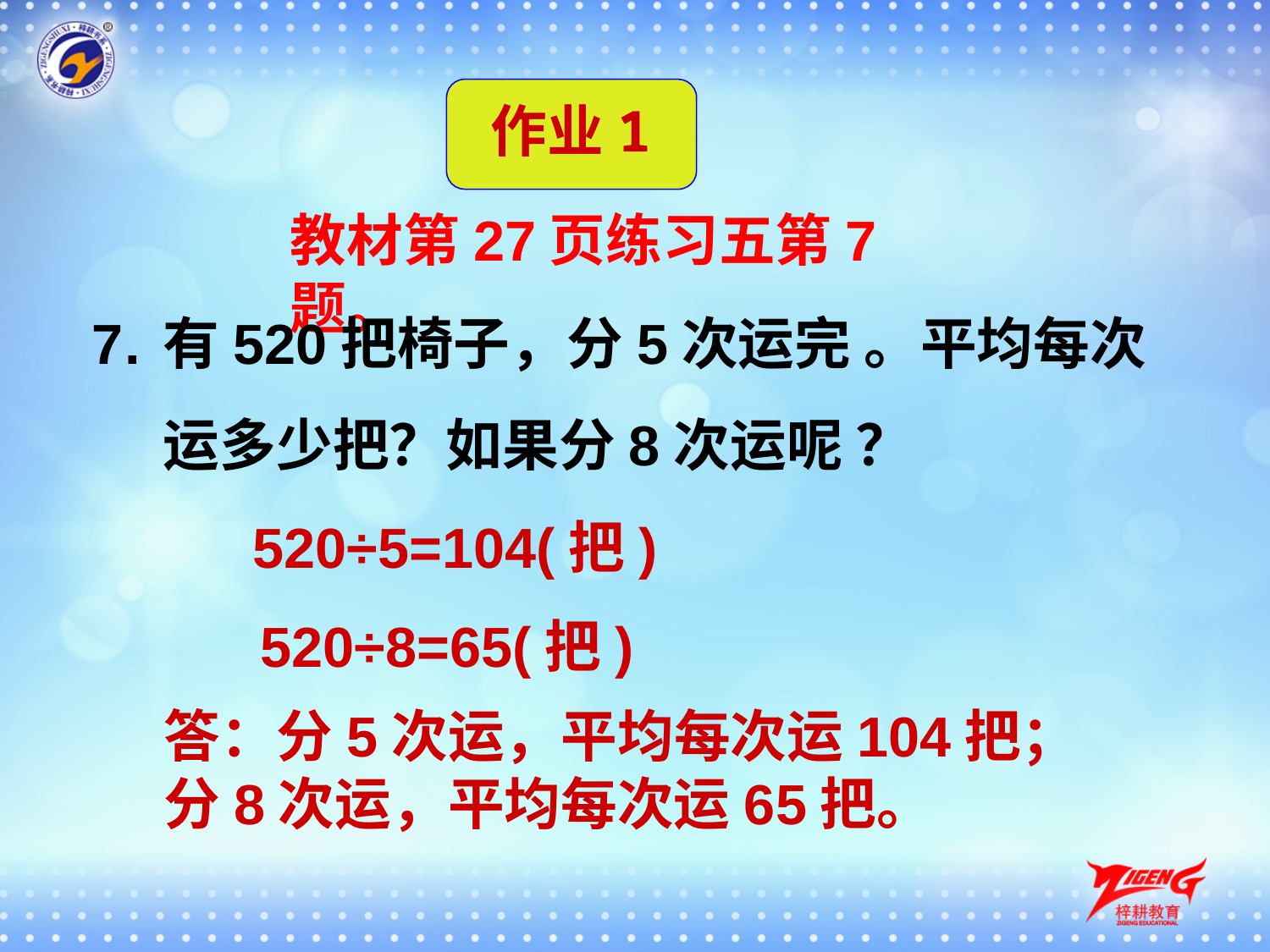

作业1
教材第27页练习五第7题。
有520把椅子，分5次运完 。平均每次运多少把？如果分8次运呢 ？
520÷5=104(把)
520÷8=65(把)
答：分5次运，平均每次运104把；
分8次运，平均每次运65把。